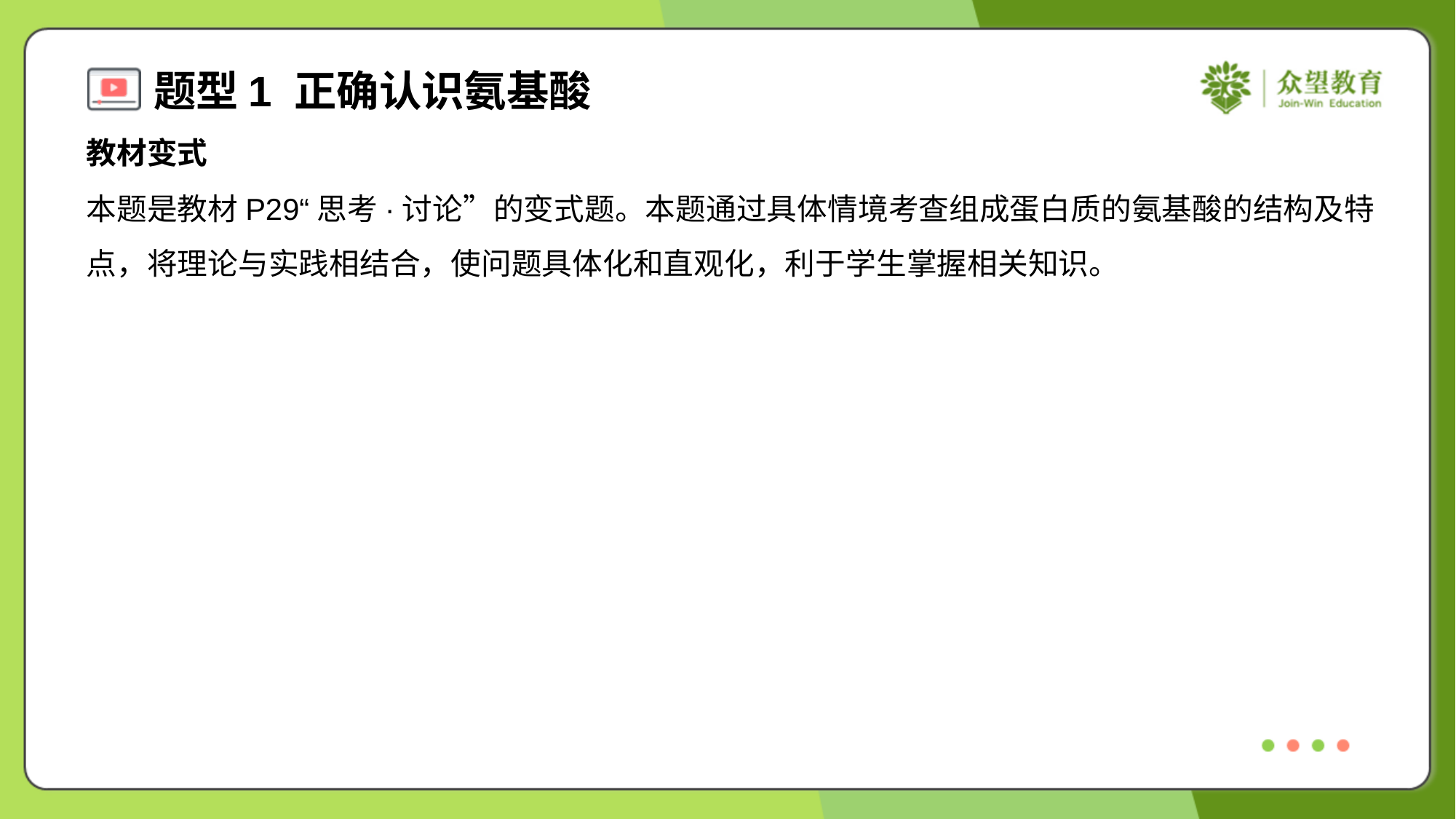

教材变式
本题是教材P29“思考·讨论”的变式题。本题通过具体情境考查组成蛋白质的氨基酸的结构及特
点，将理论与实践相结合，使问题具体化和直观化，利于学生掌握相关知识。